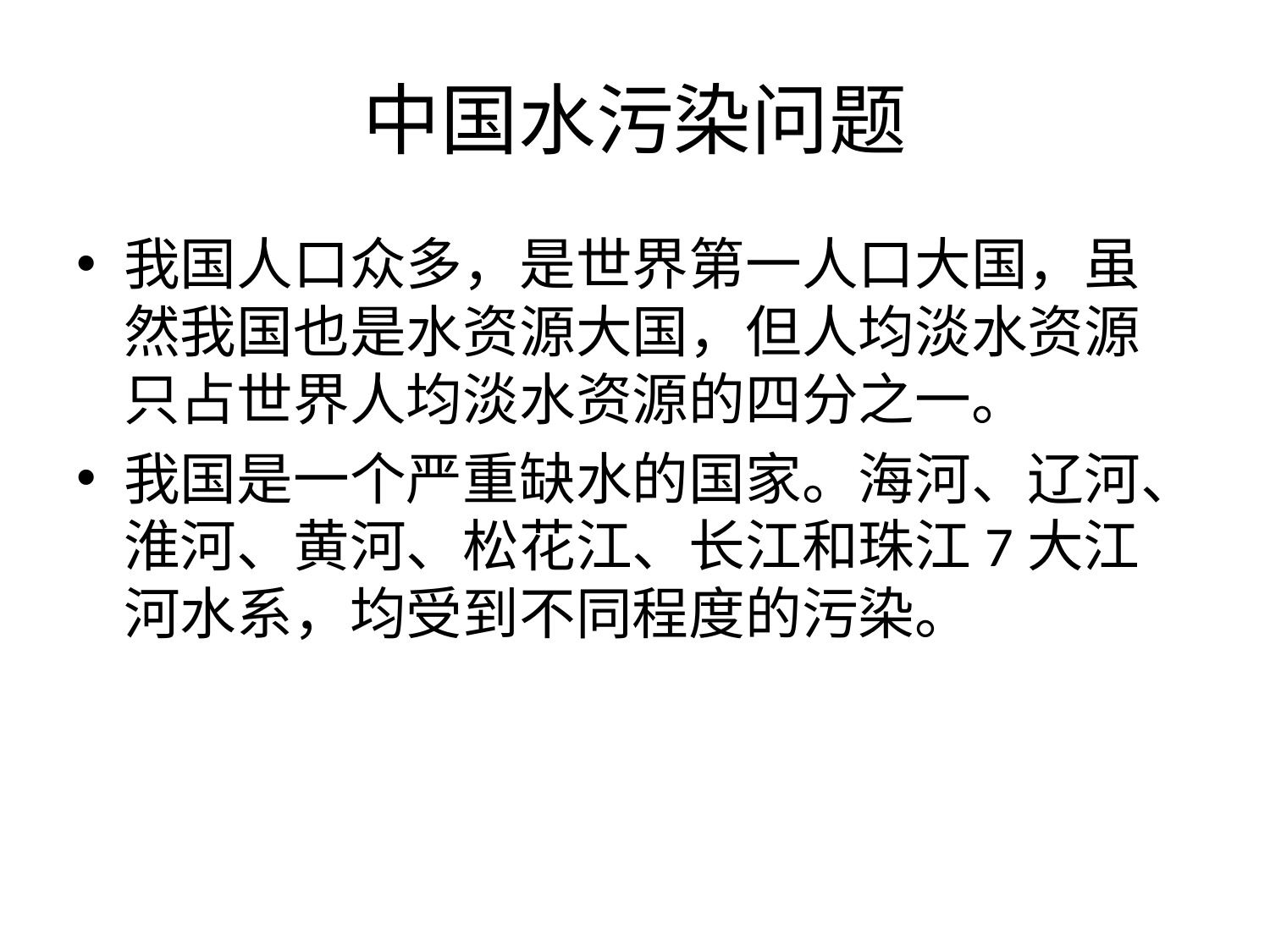

# 中国水污染问题
我国人口众多，是世界第一人口大国，虽然我国也是水资源大国，但人均淡水资源只占世界人均淡水资源的四分之一。
我国是一个严重缺水的国家。海河、辽河、淮河、黄河、松花江、长江和珠江7大江河水系，均受到不同程度的污染。